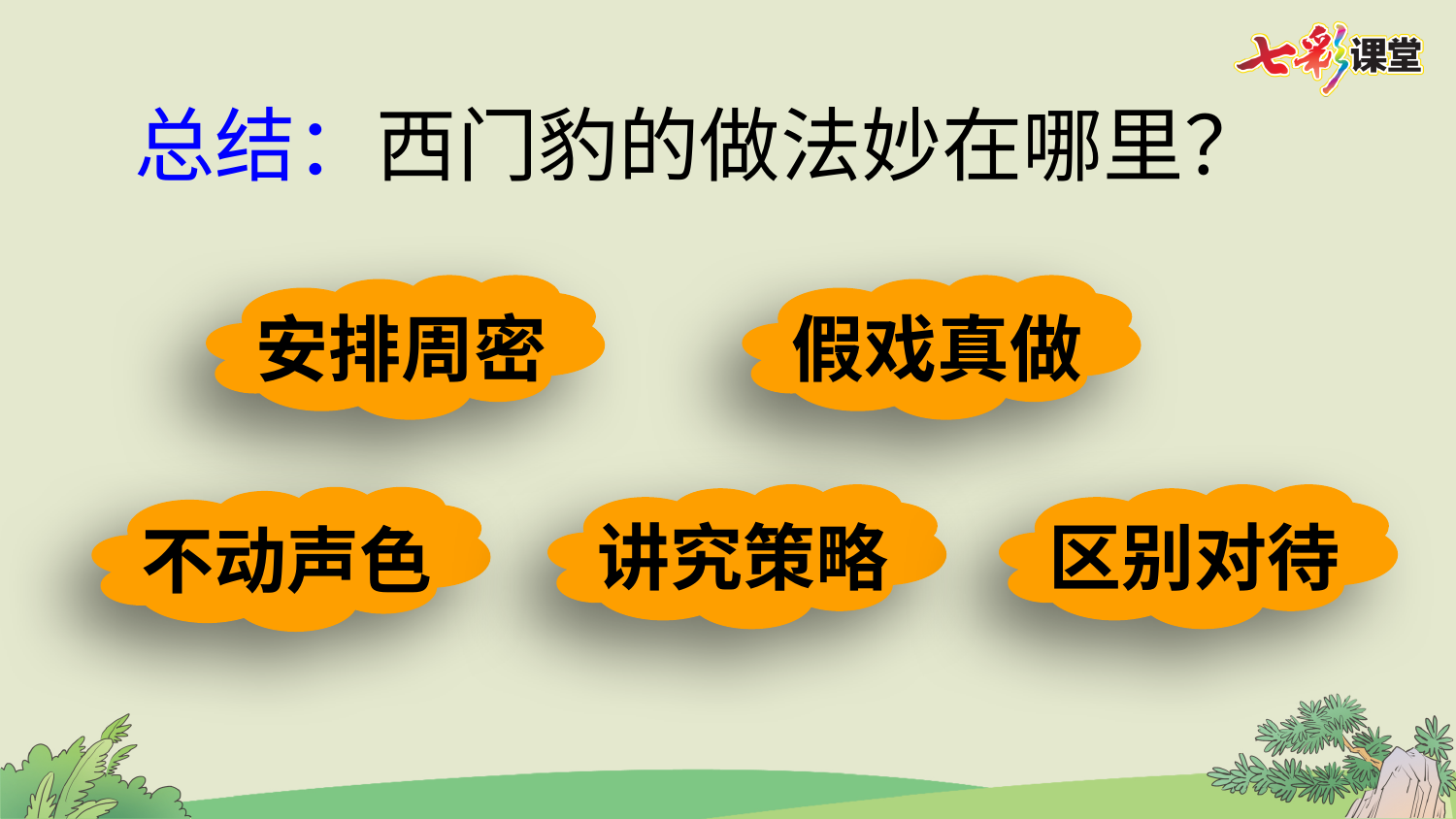

总结：西门豹的做法妙在哪里？

安排周密

假戏真做

讲究策略

区别对待

不动声色